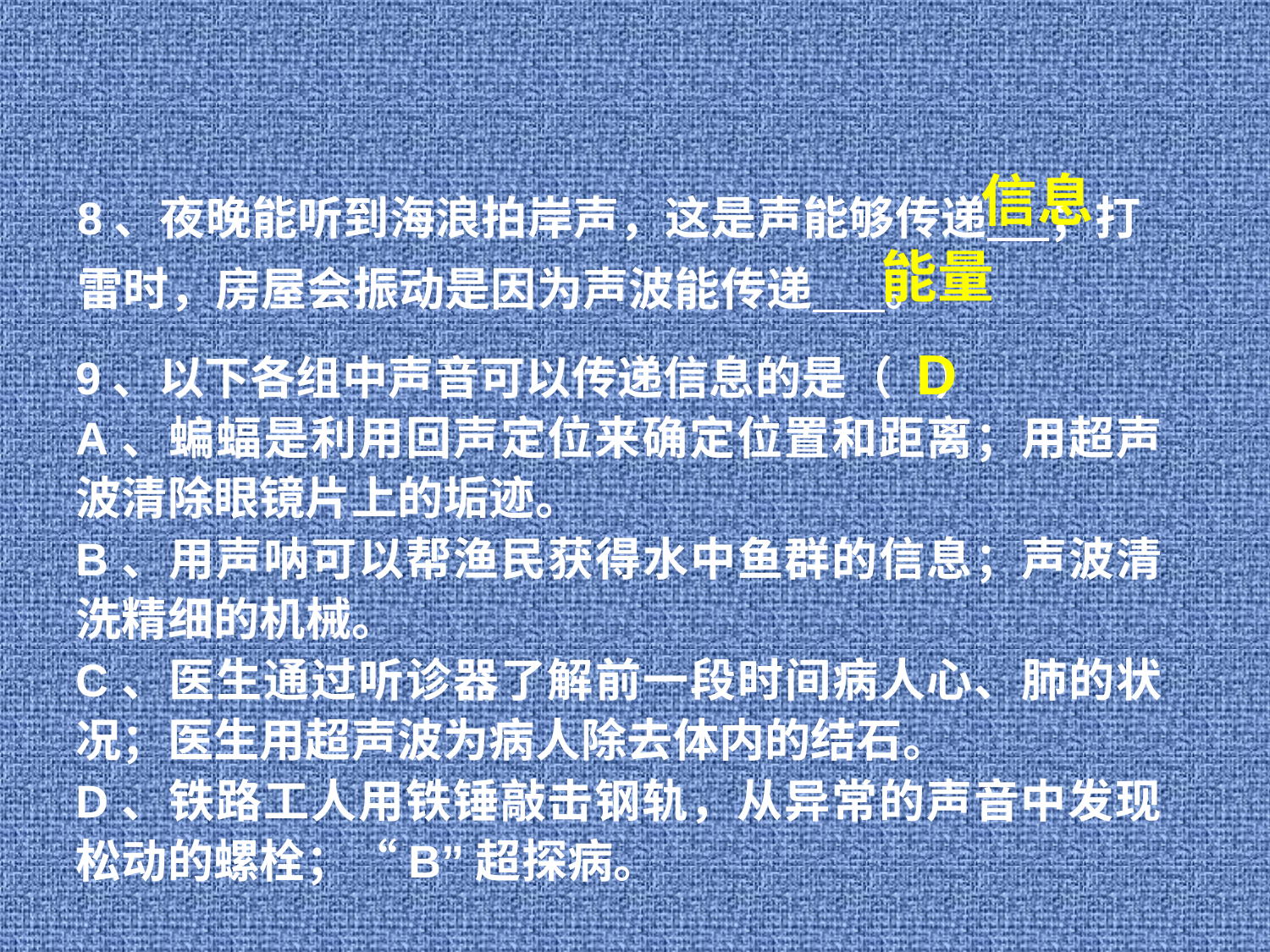

信息
8、夜晚能听到海浪拍岸声，这是声能够传递      ；打雷时，房屋会振动是因为声波能传递       。
能量
9、以下各组中声音可以传递信息的是（    ）
A、蝙蝠是利用回声定位来确定位置和距离；用超声波清除眼镜片上的垢迹。
B、用声呐可以帮渔民获得水中鱼群的信息；声波清洗精细的机械。
C、医生通过听诊器了解前一段时间病人心、肺的状况；医生用超声波为病人除去体内的结石。
D、铁路工人用铁锤敲击钢轨，从异常的声音中发现松动的螺栓；“B”超探病。
D